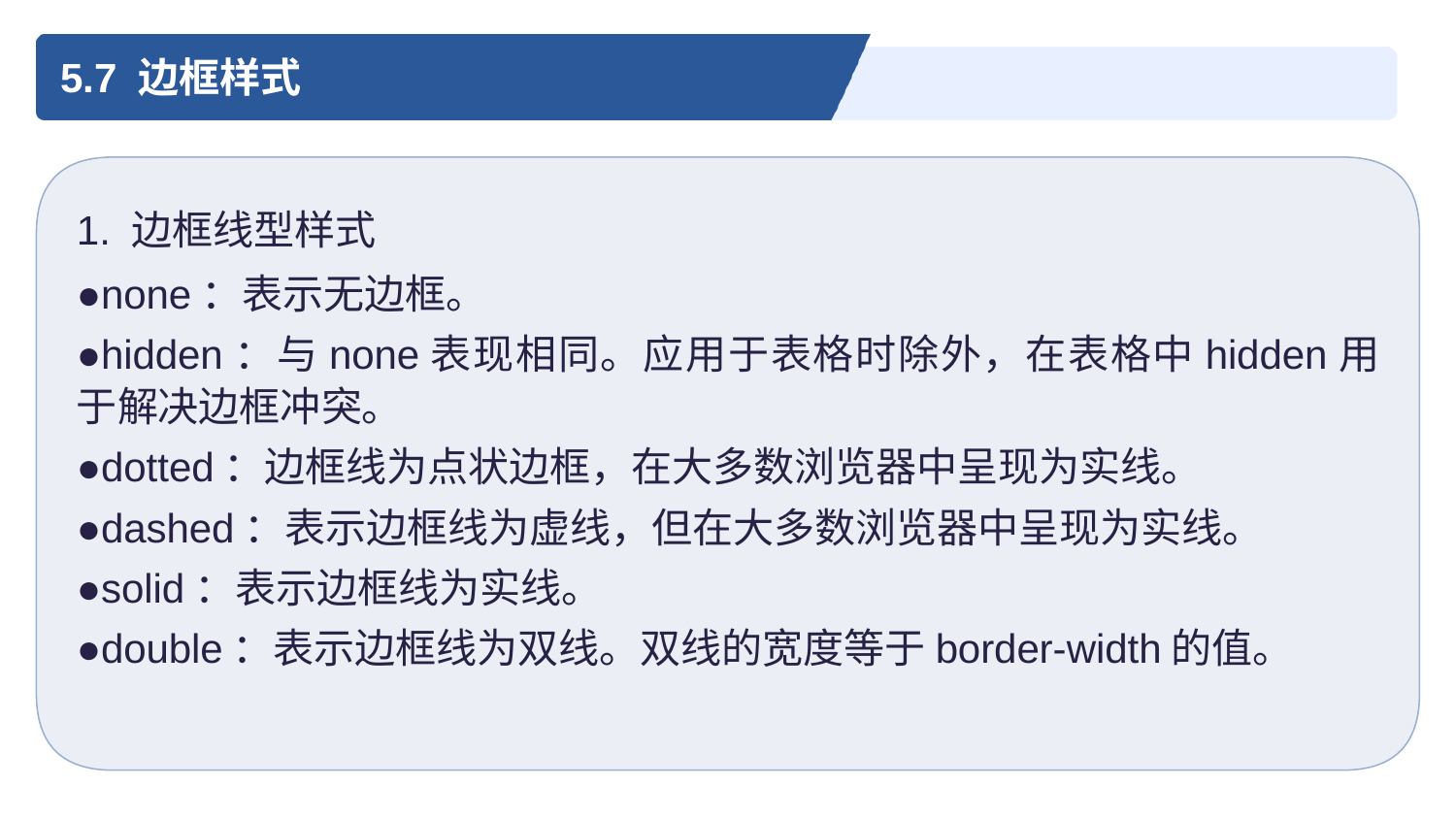

5.7 边框样式

1. 边框线型样式
●none：表示无边框。
●hidden：与none表现相同。应用于表格时除外，在表格中hidden用于解决边框冲突。
●dotted：边框线为点状边框，在大多数浏览器中呈现为实线。
●dashed：表示边框线为虚线，但在大多数浏览器中呈现为实线。
●solid：表示边框线为实线。
●double：表示边框线为双线。双线的宽度等于border-width的值。